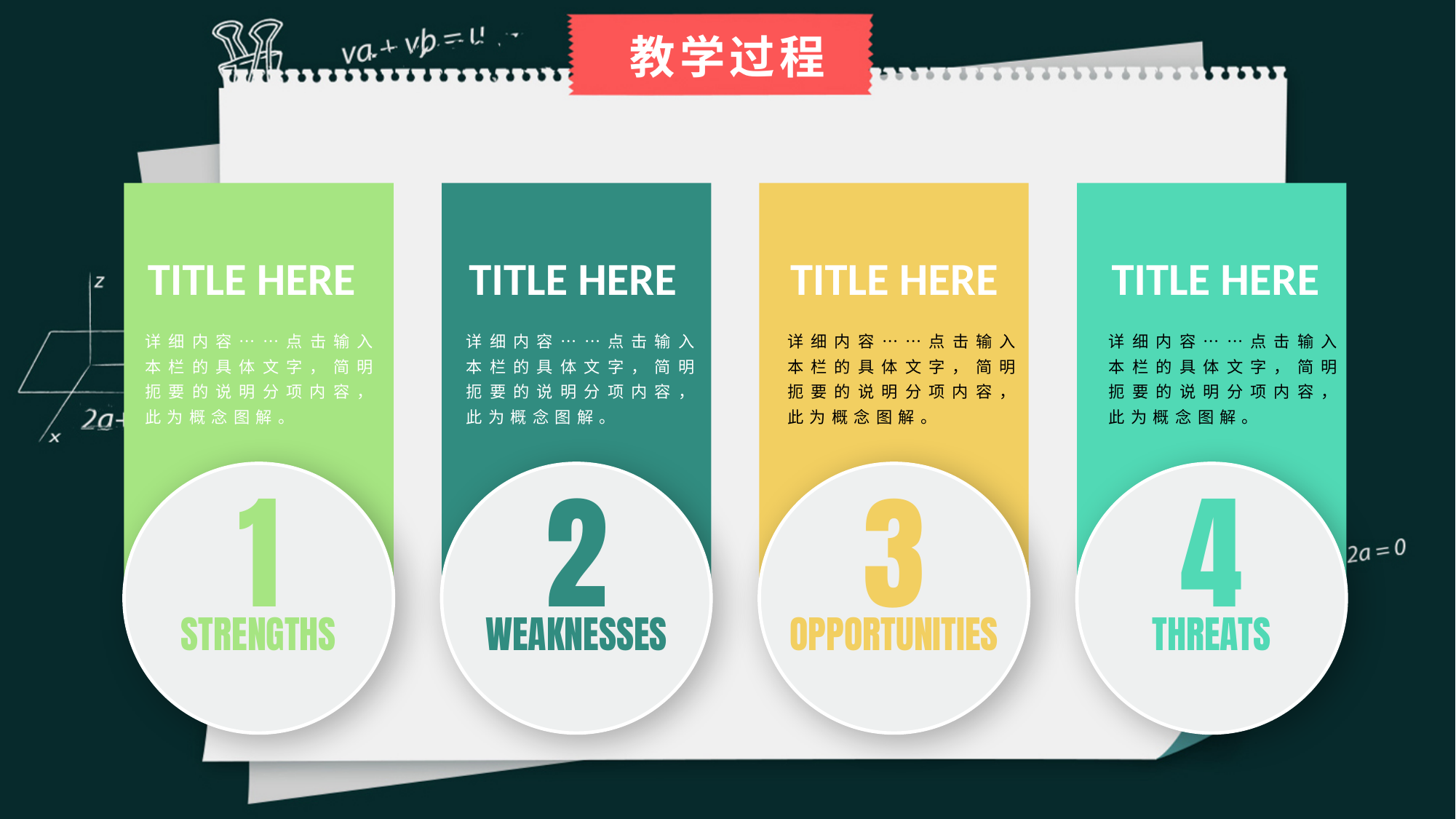

教学过程
TITLE HERE
详细内容……点击输入本栏的具体文字，简明扼要的说明分项内容，此为概念图解。

TITLE HERE
详细内容……点击输入本栏的具体文字，简明扼要的说明分项内容，此为概念图解。

TITLE HERE
详细内容……点击输入本栏的具体文字，简明扼要的说明分项内容，此为概念图解。

TITLE HERE
详细内容……点击输入本栏的具体文字，简明扼要的说明分项内容，此为概念图解。

1
strengths

2
weaknesses

3
opportunities

4
threats